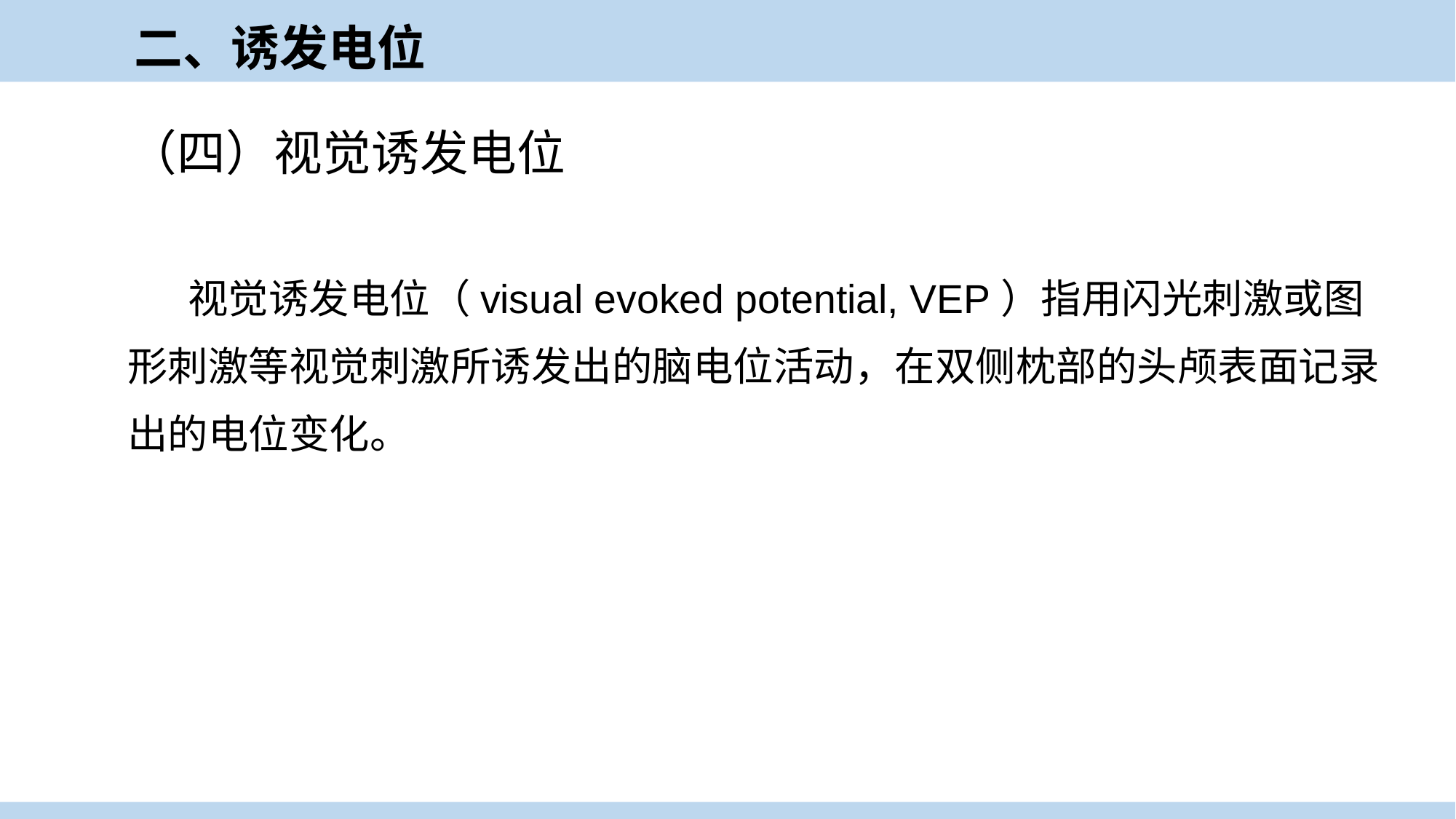

二、诱发电位
（四）视觉诱发电位
视觉诱发电位（visual evoked potential, VEP）指用闪光刺激或图形刺激等视觉刺激所诱发出的脑电位活动，在双侧枕部的头颅表面记录出的电位变化。